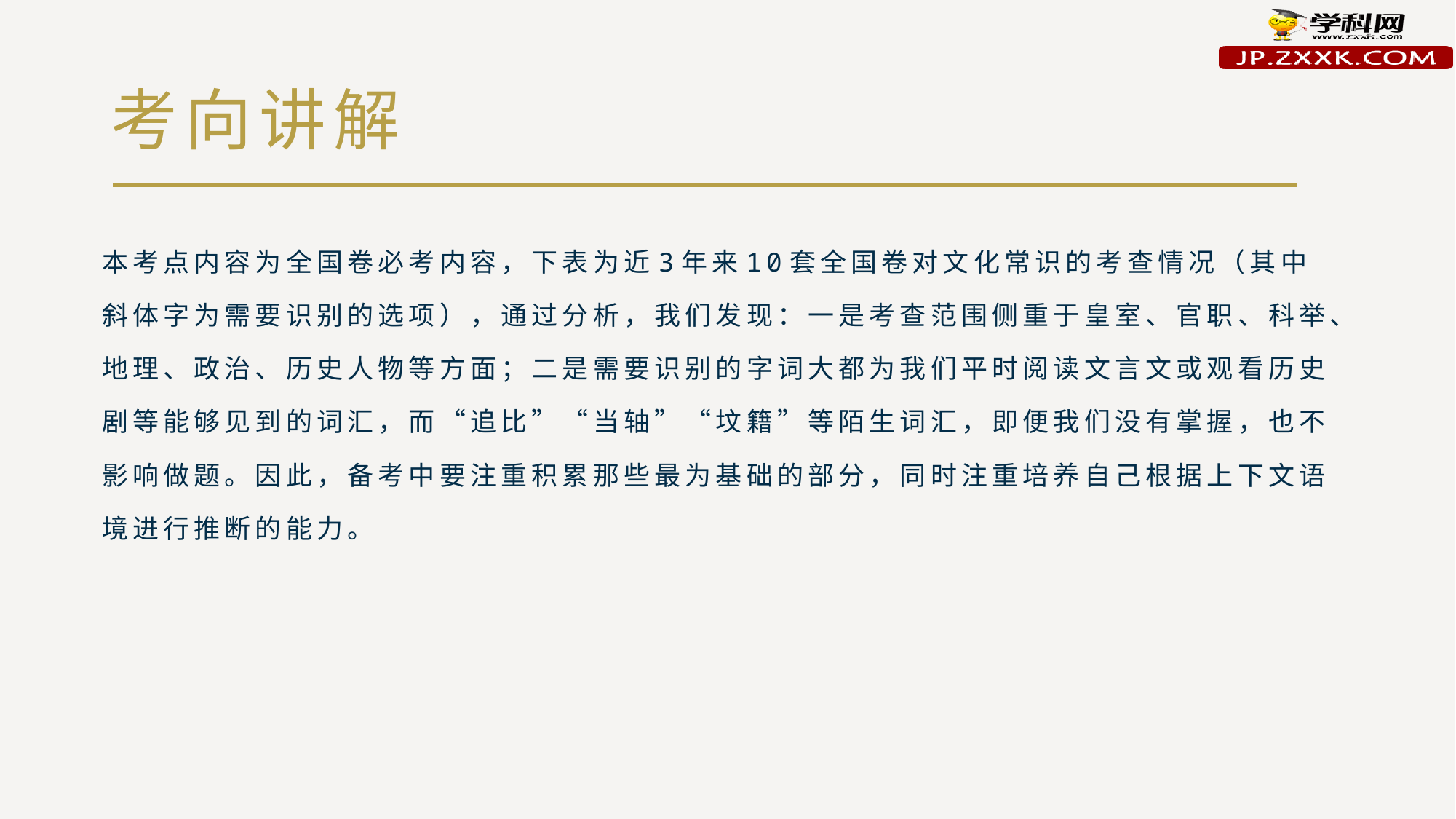

# 考向讲解
本考点内容为全国卷必考内容，下表为近3年来10套全国卷对文化常识的考查情况（其中斜体字为需要识别的选项），通过分析，我们发现：一是考查范围侧重于皇室、官职、科举、地理、政治、历史人物等方面；二是需要识别的字词大都为我们平时阅读文言文或观看历史剧等能够见到的词汇，而“追比”“当轴”“坟籍”等陌生词汇，即便我们没有掌握，也不影响做题。因此，备考中要注重积累那些最为基础的部分，同时注重培养自己根据上下文语境进行推断的能力。